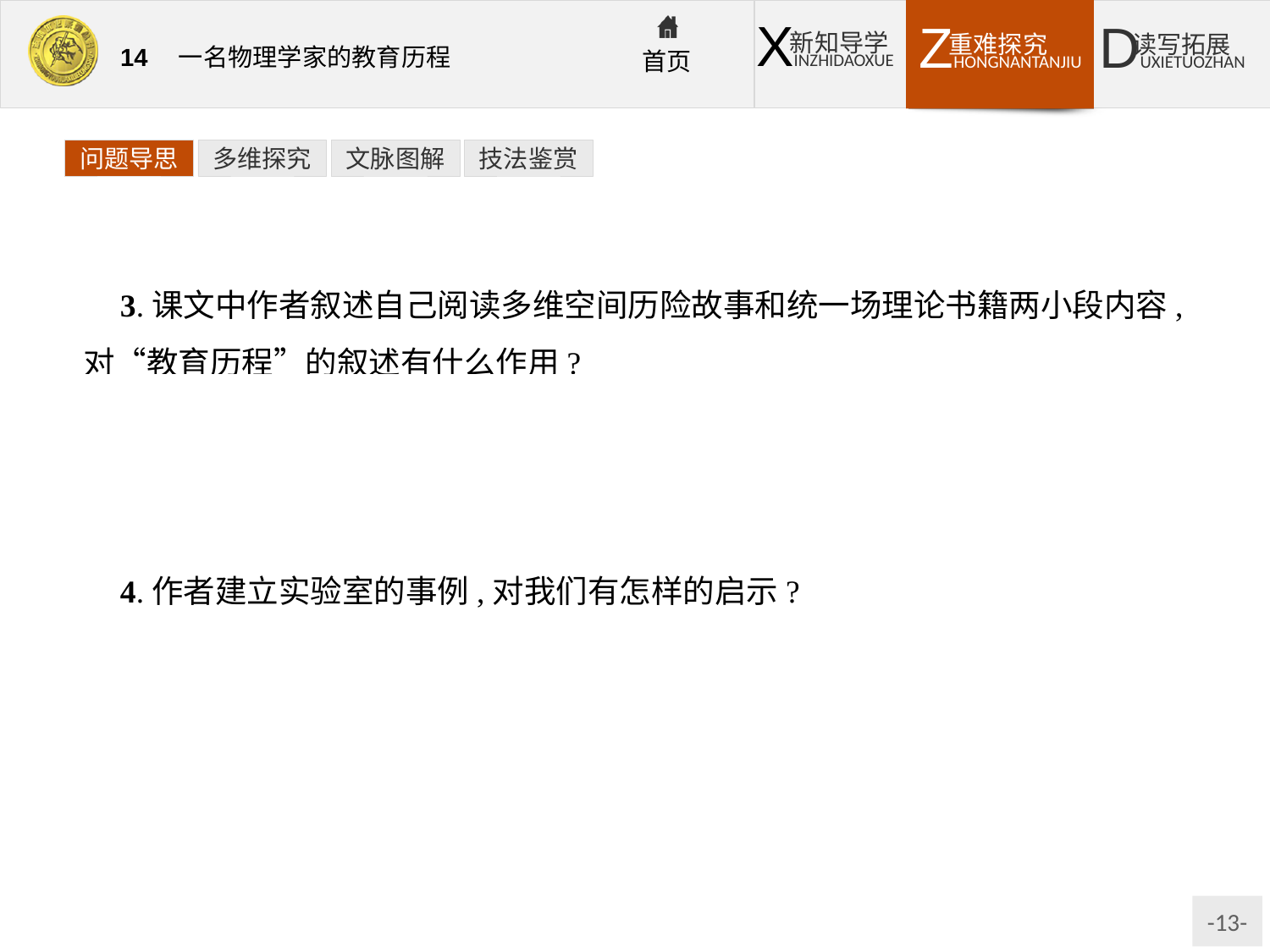

问题导思
多维探究
文脉图解
技法鉴赏
3.课文中作者叙述自己阅读多维空间历险故事和统一场理论书籍两小段内容,对“教育历程”的叙述有什么作用?
提示:这两个小事例,主要起补充和衔接作用。历险故事加深作者对高维空间的想象,激发兴趣;而阅读统一场理论书籍,既表现高中阶段作者的求知热情,也衔接起由理论到实验的探究过程。
4.作者建立实验室的事例,对我们有怎样的启示?
提示:科学是建立在基础实验之上的,科学理论要经过实验的检验才能得到论证。启示我们要注重实验,理论和实践相结合。